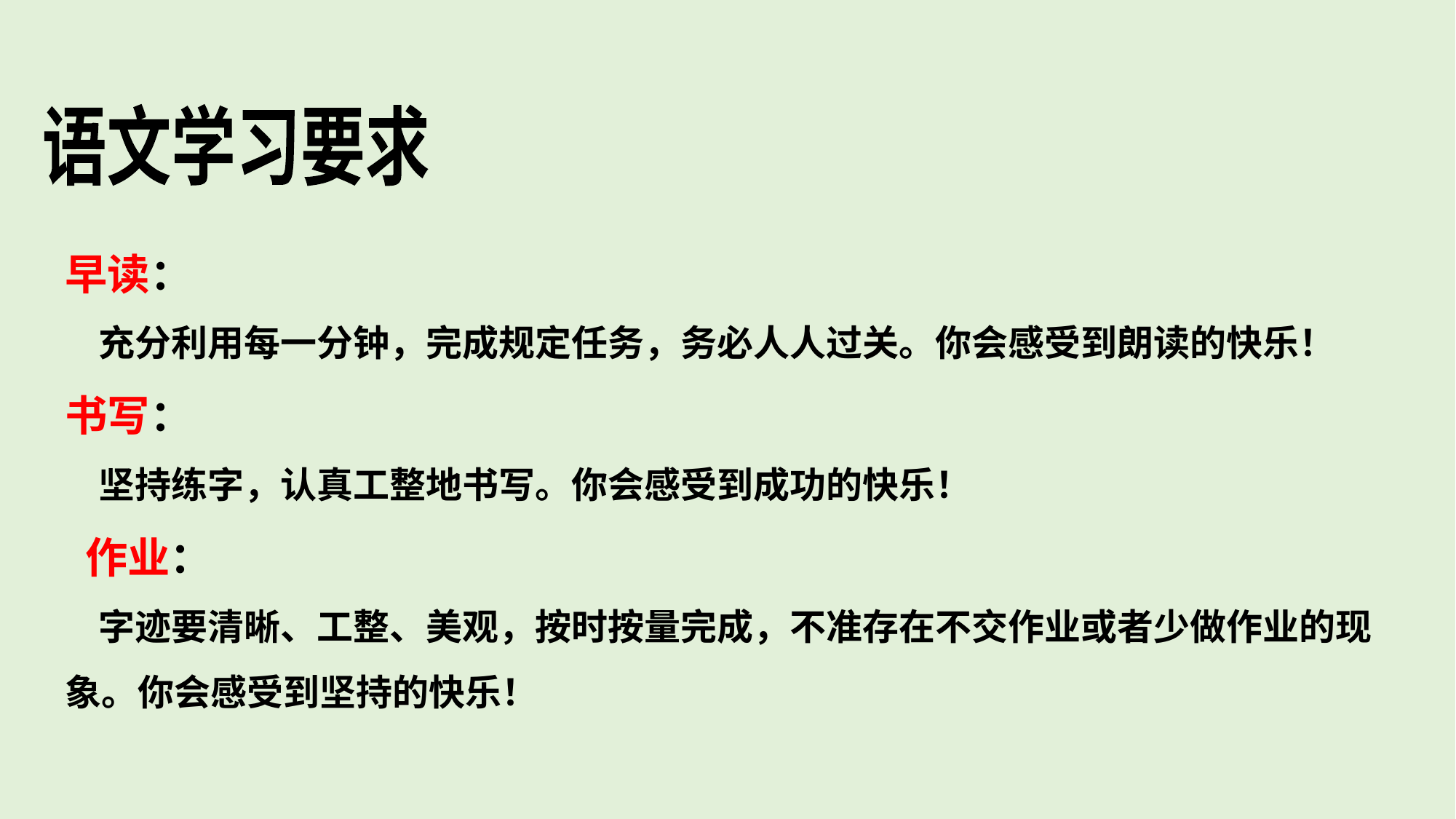

语文学习要求
早读：
   充分利用每一分钟，完成规定任务，务必人人过关。你会感受到朗读的快乐！
书写：
   坚持练字，认真工整地书写。你会感受到成功的快乐！
 作业：
   字迹要清晰、工整、美观，按时按量完成，不准存在不交作业或者少做作业的现象。你会感受到坚持的快乐！